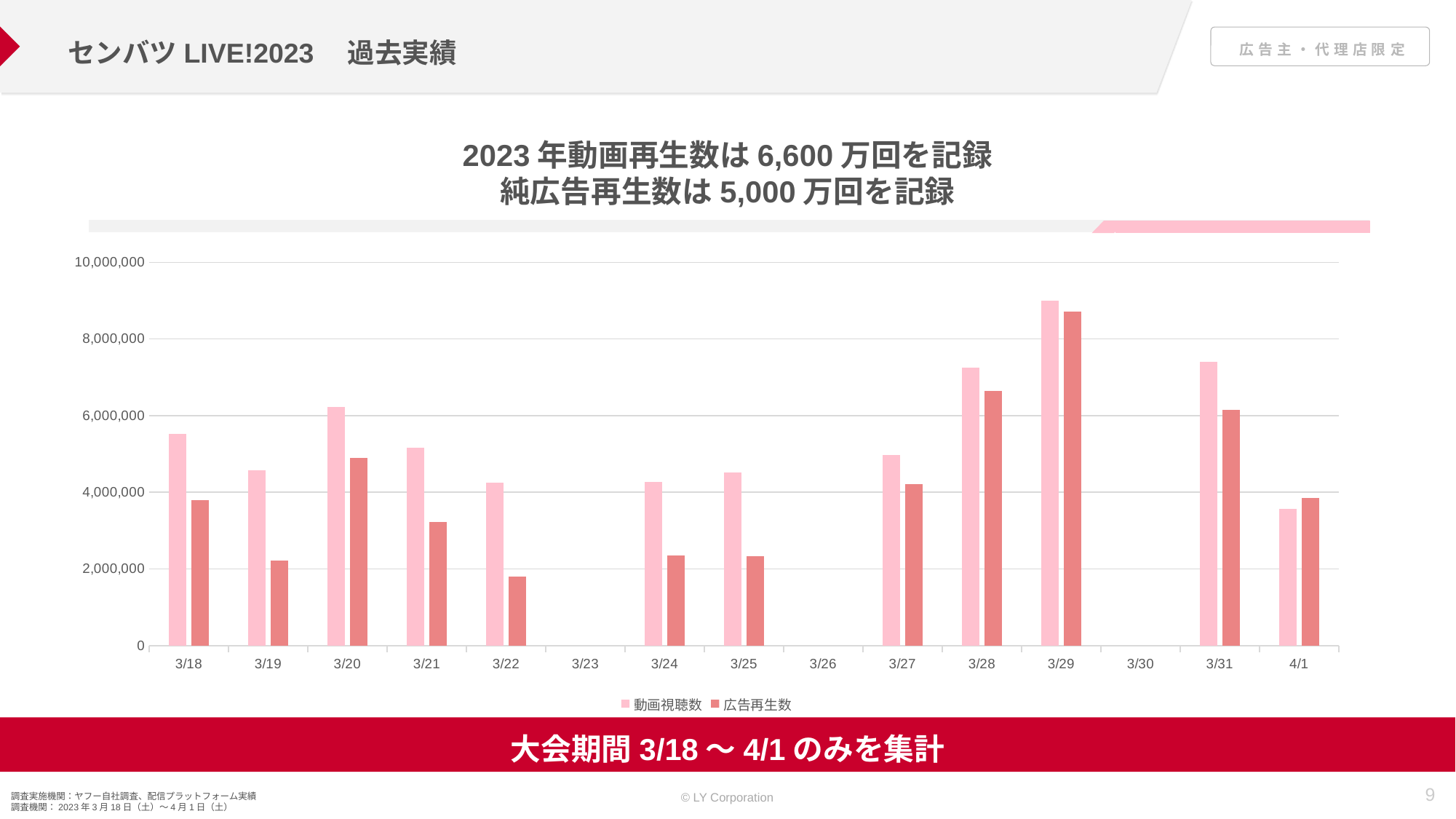

センバツLIVE!2023　過去実績
2023年動画再生数は6,600万回を記録
純広告再生数は5,000万回を記録

### Chart

| Category | 動画視聴数 | 広告再生数 |
|---|---|---|
| 45003 | 5520755.0 | 3788973.0 |
| 45004 | 4570617.0 | 2215081.0 |
| 45005 | 6229685.0 | 4896950.0 |
| 45006 | 5161123.0 | 3219974.0 |
| 45007 | 4245845.0 | 1798529.0 |
| 45008 | None | None |
| 45009 | 4277486.0 | 2353449.0 |
| 45010 | 4510251.0 | 2340525.0 |
| 45011 | None | None |
| 45012 | 4966062.0 | 4213829.0 |
| 45013 | 7249586.0 | 6642151.0 |
| 45014 | 9004045.0 | 8715455.0 |
| 45015 | None | None |
| 45016 | 7398666.0 | 6147048.0 |
| 45017 | 3560352.0 | 3851545.0 |
大会期間3/18～4/1のみを集計
調査実施機関：ヤフー自社調査、配信プラットフォーム実績
調査機関：2023年3月18日（土）～4月1日（土）